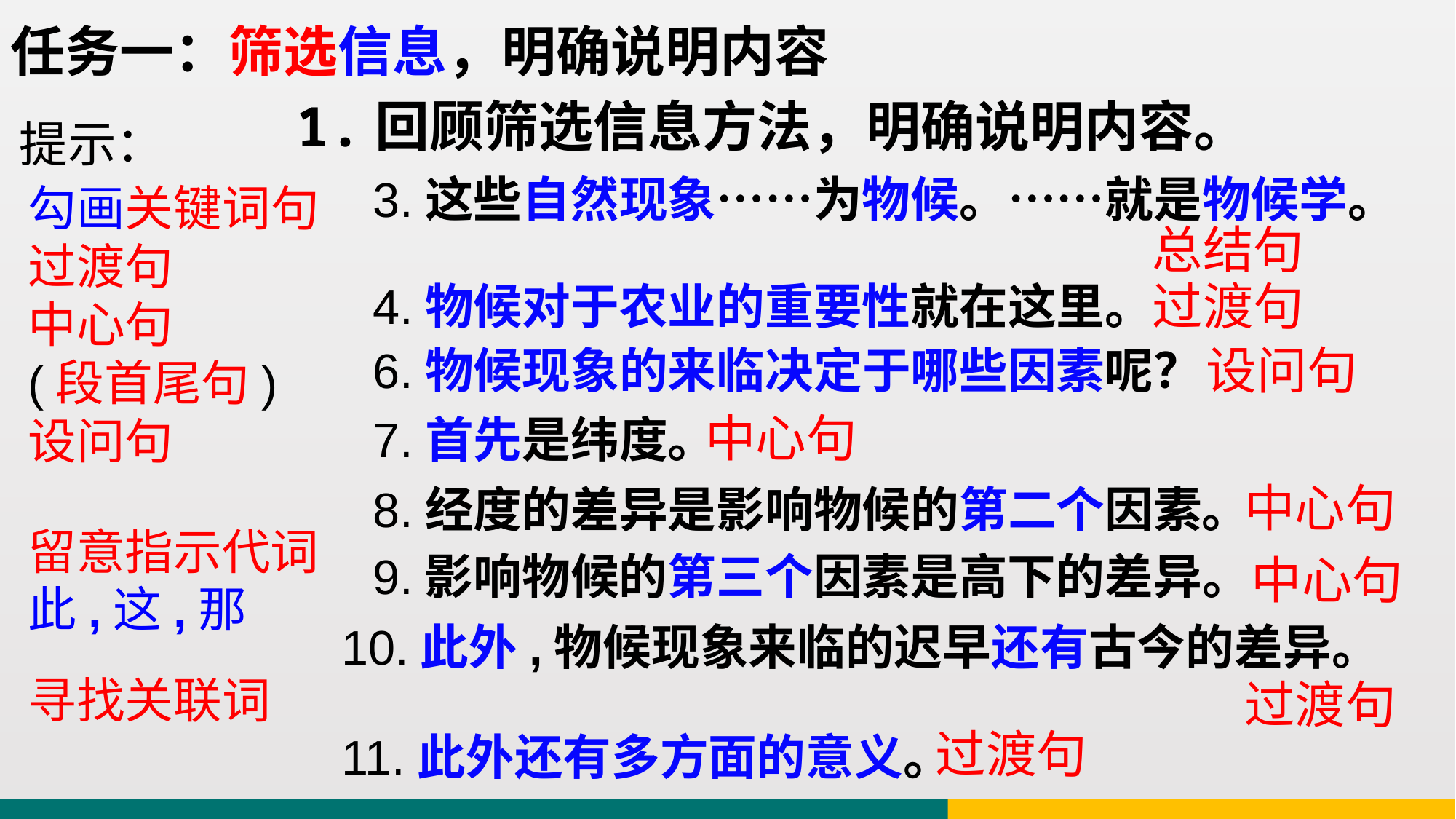

任务一：筛选信息，明确说明内容
1.回顾筛选信息方法，明确说明内容。
提示：
3.这些自然现象……为物候。……就是物候学。
勾画关键词句
过渡句
中心句
(段首尾句)
设问句
总结句
过渡句
4.物候对于农业的重要性就在这里。
设问句
6.物候现象的来临决定于哪些因素呢？
中心句
7.首先是纬度。
中心句
8.经度的差异是影响物候的第二个因素。
留意指示代词
此,这,那
9.影响物候的第三个因素是高下的差异。
中心句
10.此外,物候现象来临的迟早还有古今的差异。
寻找关联词
过渡句
过渡句
11.此外还有多方面的意义。